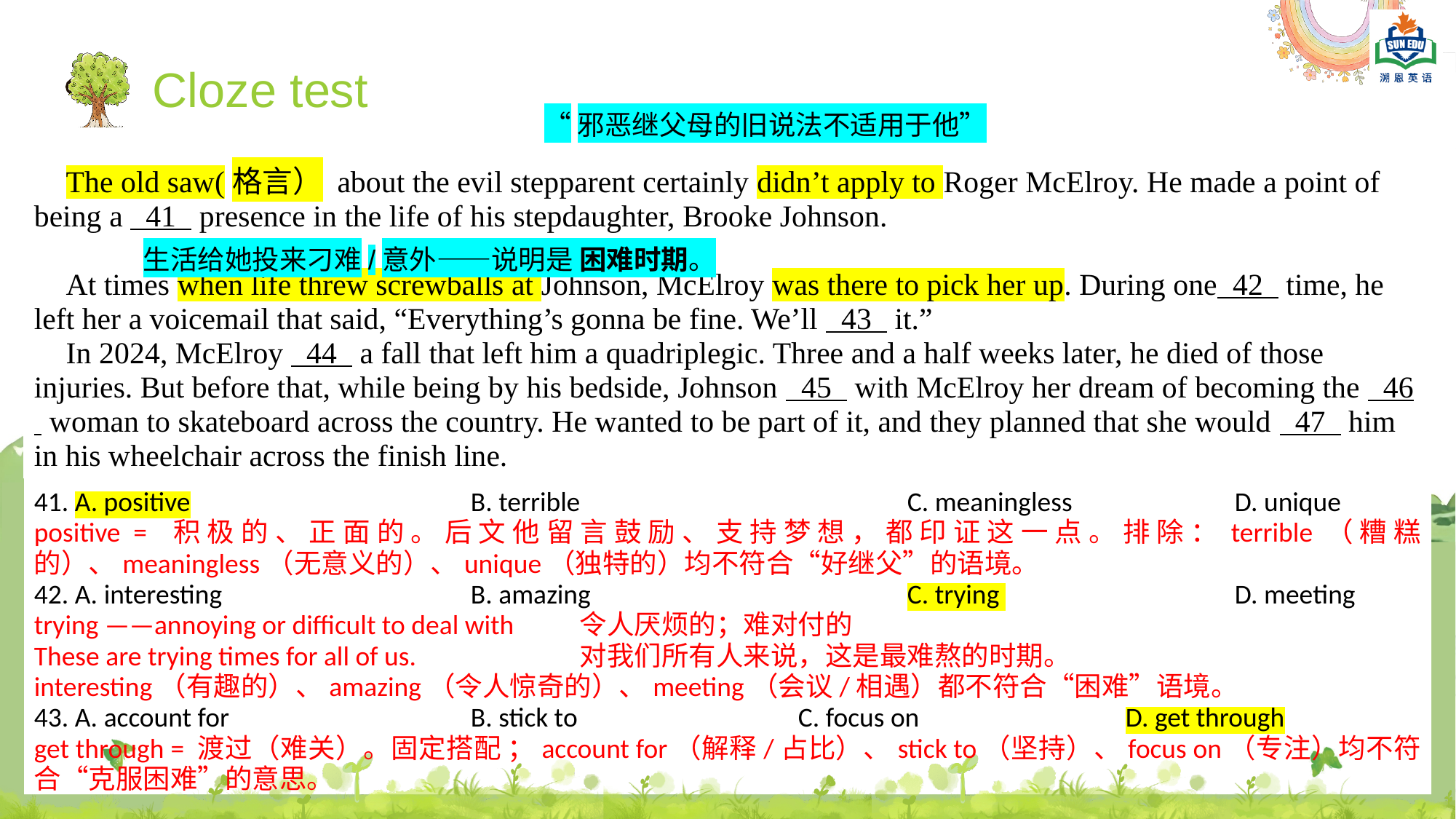

Cloze test
“邪恶继父母的旧说法不适用于他”
The old saw(格言） about the evil stepparent certainly didn’t apply to Roger McElroy. He made a point of being a   41   presence in the life of his stepdaughter, Brooke Johnson.

At times when life threw screwballs at Johnson, McElroy was there to pick her up. During one  42   time, he left her a voicemail that said, “Everything’s gonna be fine. We’ll   43   it.”
In 2024, McElroy   44   a fall that left him a quadriplegic. Three and a half weeks later, he died of those injuries. But before that, while being by his bedside, Johnson   45   with McElroy her dream of becoming the   46   woman to skateboard across the country. He wanted to be part of it, and they planned that she would   47   him in his wheelchair across the finish line.
生活给她投来刁难/意外——说明是 困难时期。
41. A. positive			B. terrible			C. meaningless 		D. unique
positive = 积极的、正面的。后文他留言鼓励、支持梦想，都印证这一点。排除：terrible（糟糕的）、meaningless（无意义的）、unique（独特的）均不符合“好继父”的语境。
42. A. interesting			B. amazing 			C. trying 			D. meeting
trying ——annoying or difficult to deal with	令人厌烦的；难对付的
These are trying times for all of us.		对我们所有人来说，这是最难熬的时期。
interesting（有趣的）、amazing（令人惊奇的）、meeting（会议/相遇）都不符合“困难”语境。
43. A. account for			B. stick to			C. focus on   		D. get through
get through = 渡过（难关）。固定搭配 ；account for（解释/占比）、stick to（坚持）、focus on（专注）均不符合“克服困难”的意思。